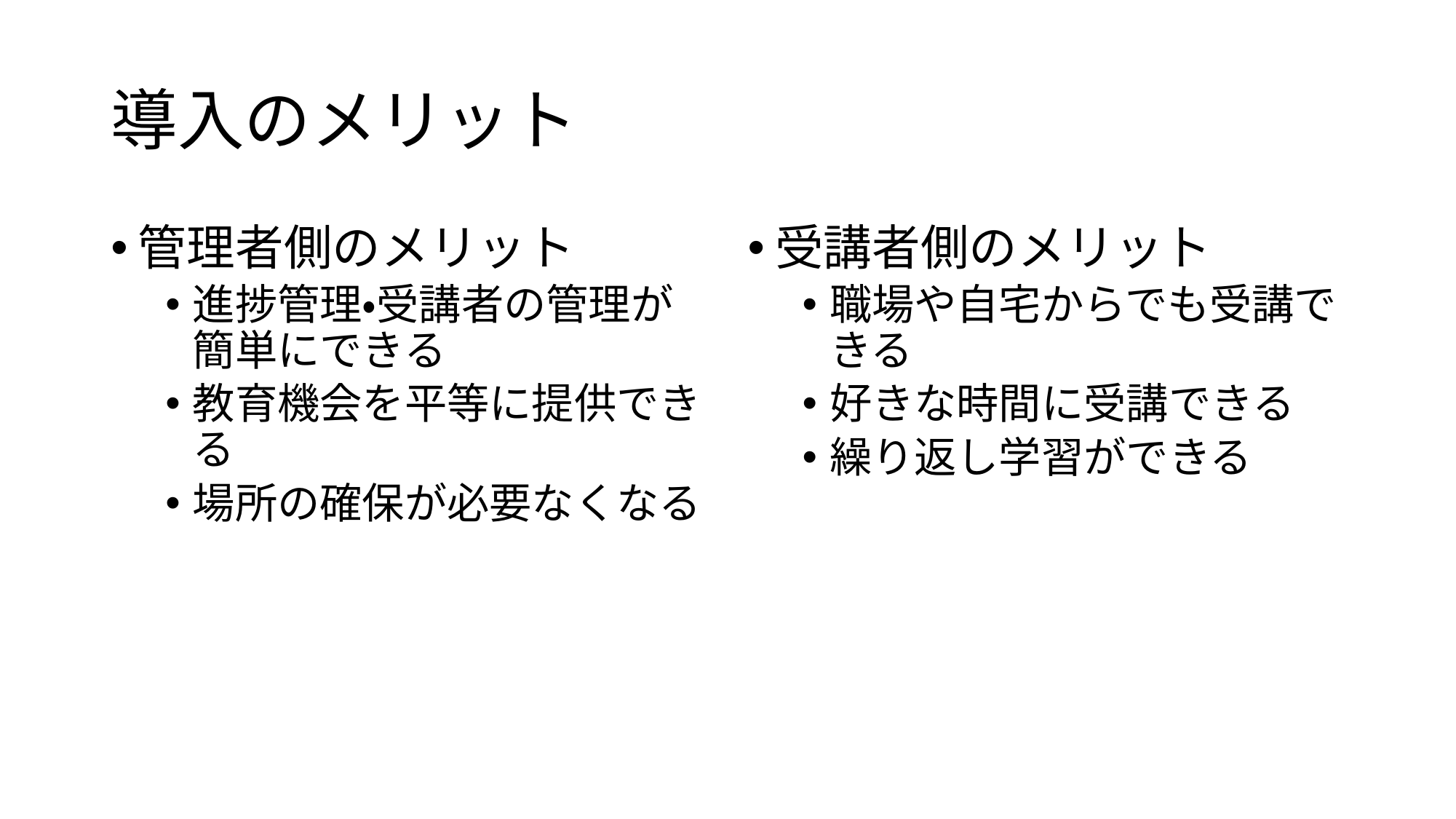

# 導入のメリット
管理者側のメリット
進捗管理・受講者の管理が簡単にできる
教育機会を平等に提供できる
場所の確保が必要なくなる
受講者側のメリット
職場や自宅からでも受講できる
好きな時間に受講できる
繰り返し学習ができる